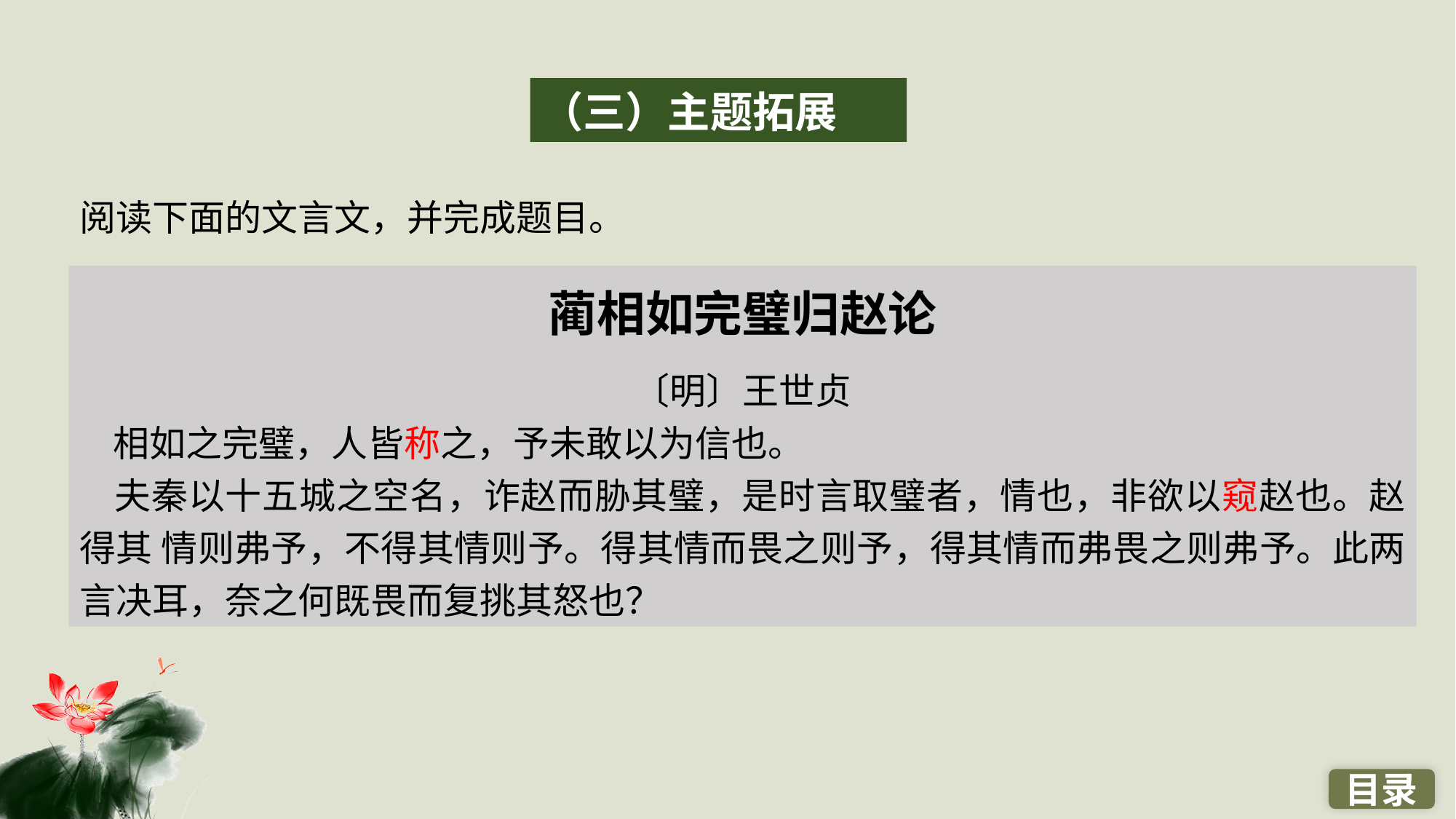

（三）主题拓展
阅读下面的文言文，并完成题目。
蔺相如完璧归赵论
〔明〕王世贞
   相如之完璧，人皆称之，予未敢以为信也。
   夫秦以十五城之空名，诈赵而胁其璧，是时言取璧者，情也，非欲以窥赵也。赵得其 情则弗予，不得其情则予。得其情而畏之则予，得其情而弗畏之则弗予。此两言决耳，奈之何既畏而复挑其怒也？